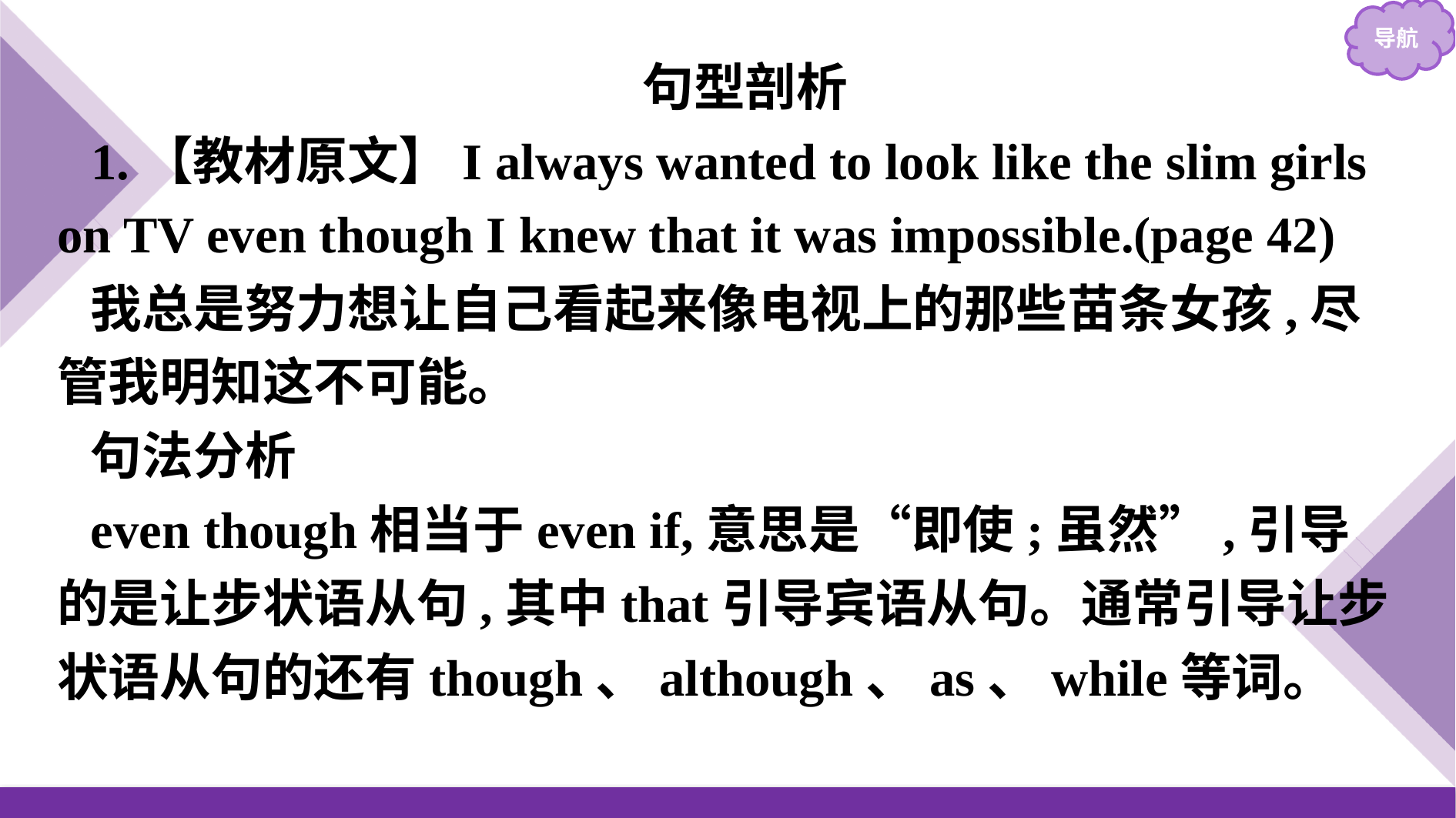

句型剖析
1.【教材原文】I always wanted to look like the slim girls on TV even though I knew that it was impossible.(page 42)
我总是努力想让自己看起来像电视上的那些苗条女孩,尽管我明知这不可能。
句法分析
even though相当于even if,意思是“即使;虽然”,引导的是让步状语从句,其中that引导宾语从句。通常引导让步状语从句的还有though、although、as、while等词。